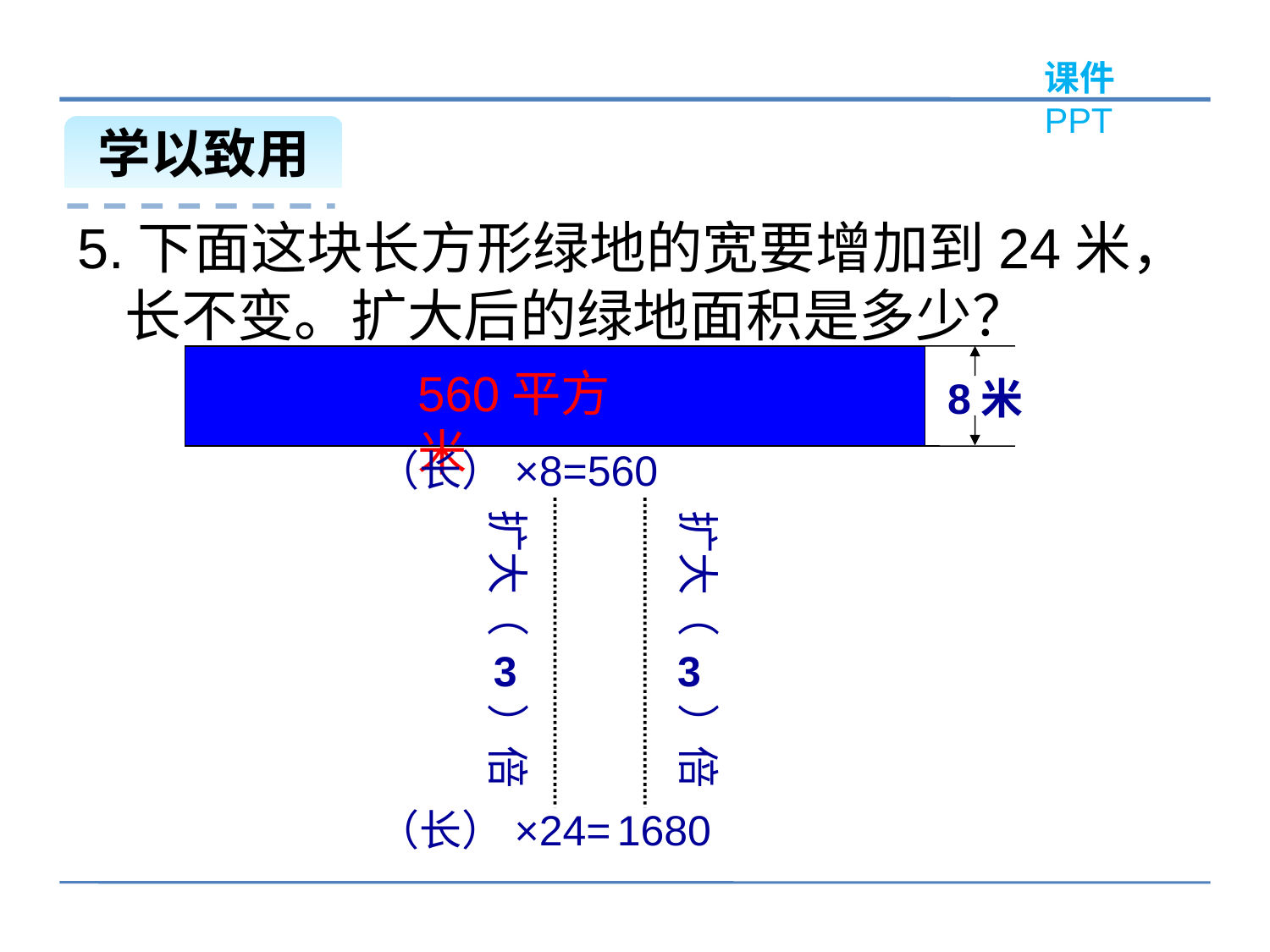

课件PPT
学以致用

5.下面这块长方形绿地的宽要增加到24米，长不变。扩大后的绿地面积是多少？

560平方米
8米

（长）×8=560

扩大（       ）倍

扩大（       ）倍
3
3
（长）×24=
1680